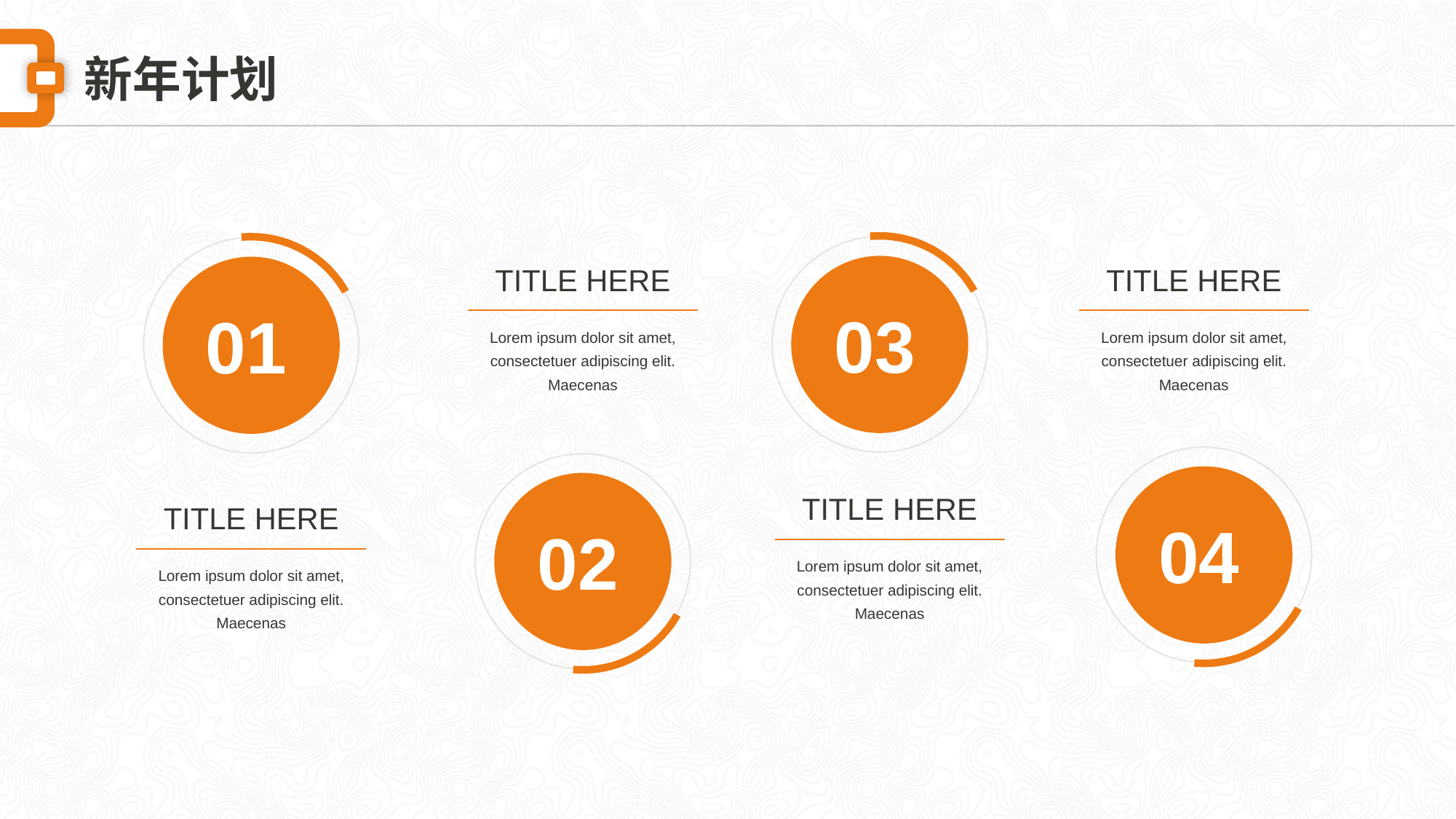

新年计划

TITLE HERE
Lorem ipsum dolor sit amet, consectetuer adipiscing elit. Maecenas

TITLE HERE
Lorem ipsum dolor sit amet, consectetuer adipiscing elit. Maecenas

03
01

TITLE HERE
Lorem ipsum dolor sit amet, consectetuer adipiscing elit. Maecenas
TITLE HERE
Lorem ipsum dolor sit amet, consectetuer adipiscing elit. Maecenas
04
02